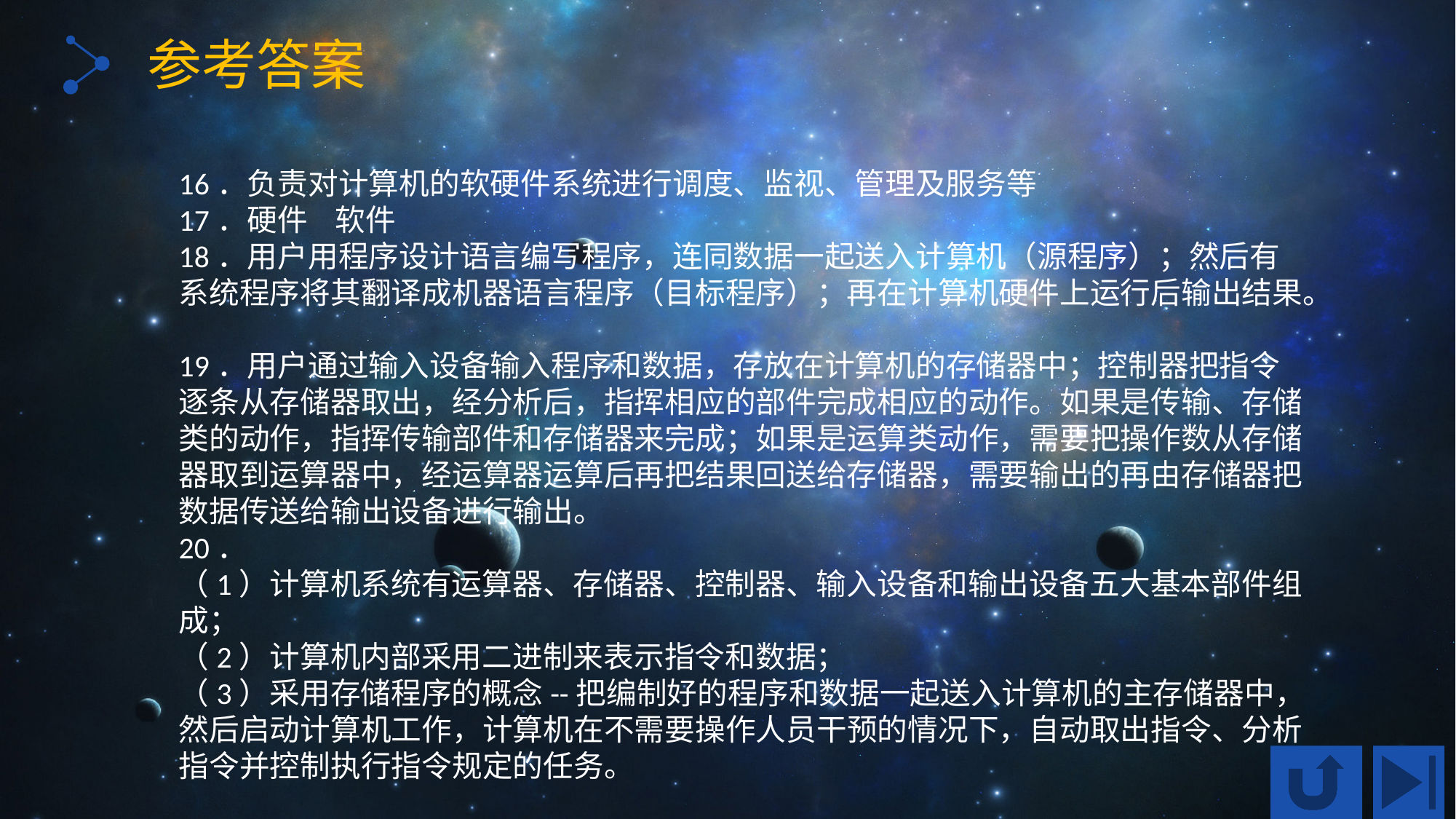

参考答案

16．负责对计算机的软硬件系统进行调度、监视、管理及服务等
17．硬件    软件
18．用户用程序设计语言编写程序，连同数据一起送入计算机（源程序）；然后有系统程序将其翻译成机器语言程序（目标程序）；再在计算机硬件上运行后输出结果。
19．用户通过输入设备输入程序和数据，存放在计算机的存储器中；控制器把指令逐条从存储器取出，经分析后，指挥相应的部件完成相应的动作。如果是传输、存储类的动作，指挥传输部件和存储器来完成；如果是运算类动作，需要把操作数从存储器取到运算器中，经运算器运算后再把结果回送给存储器，需要输出的再由存储器把数据传送给输出设备进行输出。
20．
（1）计算机系统有运算器、存储器、控制器、输入设备和输出设备五大基本部件组成；
（2）计算机内部采用二进制来表示指令和数据；
（3）采用存储程序的概念--把编制好的程序和数据一起送入计算机的主存储器中，然后启动计算机工作，计算机在不需要操作人员干预的情况下，自动取出指令、分析指令并控制执行指令规定的任务。